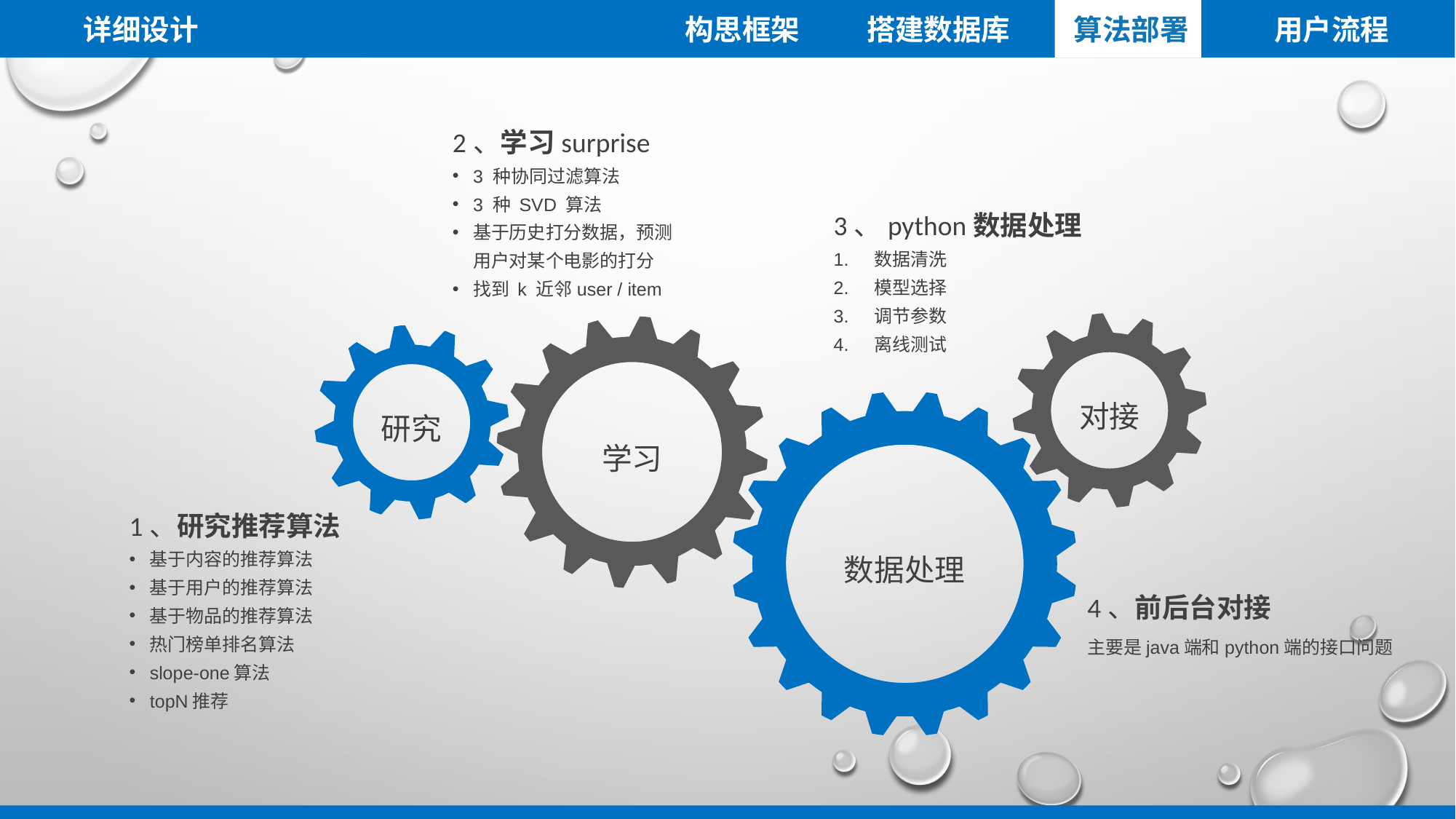

详细设计
搭建数据库
算法部署
用户流程
构思框架

2、学习surprise
3 种协同过滤算法
3 种 SVD 算法
基于历史打分数据，预测用户对某个电影的打分
找到 k 近邻user / item

3、python数据处理
数据清洗
模型选择
调节参数
离线测试

对接
学习
研究
数据处理
1、研究推荐算法
基于内容的推荐算法
基于用户的推荐算法
基于物品的推荐算法
热门榜单排名算法
slope-one算法
topN推荐

4、前后台对接
主要是java端和python端的接口问题